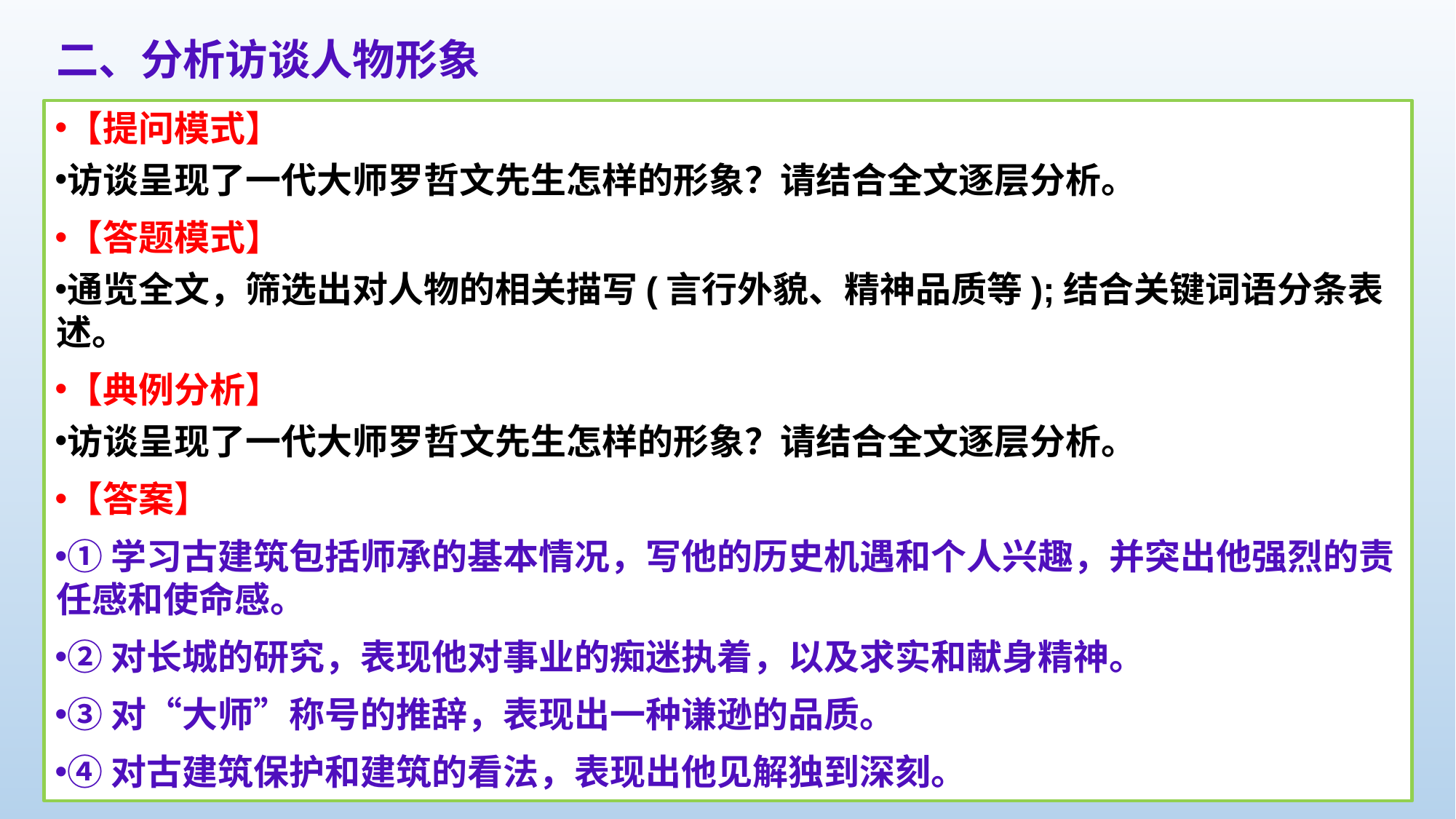

二、分析访谈人物形象
【提问模式】
访谈呈现了一代大师罗哲文先生怎样的形象？请结合全文逐层分析。
【答题模式】
通览全文，筛选出对人物的相关描写(言行外貌、精神品质等);结合关键词语分条表述。
【典例分析】
访谈呈现了一代大师罗哲文先生怎样的形象？请结合全文逐层分析。
【答案】
①学习古建筑包括师承的基本情况，写他的历史机遇和个人兴趣，并突出他强烈的责任感和使命感。
②对长城的研究，表现他对事业的痴迷执着，以及求实和献身精神。
③对“大师”称号的推辞，表现出一种谦逊的品质。
④对古建筑保护和建筑的看法，表现出他见解独到深刻。